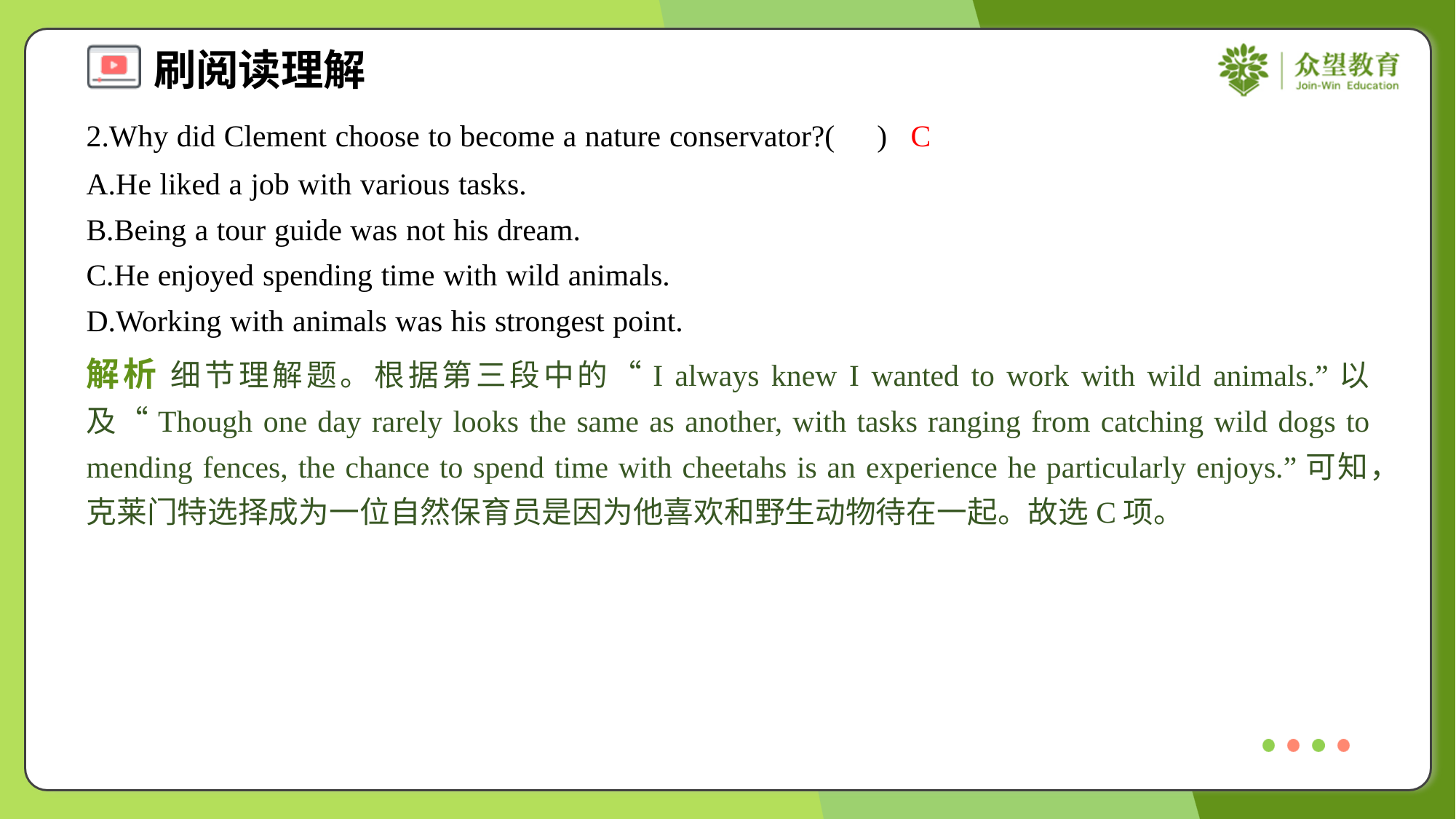

2.Why did Clement choose to become a nature conservator?(     )
C
A.He liked a job with various tasks.
B.Being a tour guide was not his dream.
C.He enjoyed spending time with wild animals.
D.Working with animals was his strongest point.
解析 细节理解题。根据第三段中的“I always knew I wanted to work with wild animals.”以及“Though one day rarely looks the same as another, with tasks ranging from catching wild dogs to mending fences, the chance to spend time with cheetahs is an experience he particularly enjoys.”可知，克莱门特选择成为一位自然保育员是因为他喜欢和野生动物待在一起。故选C项。